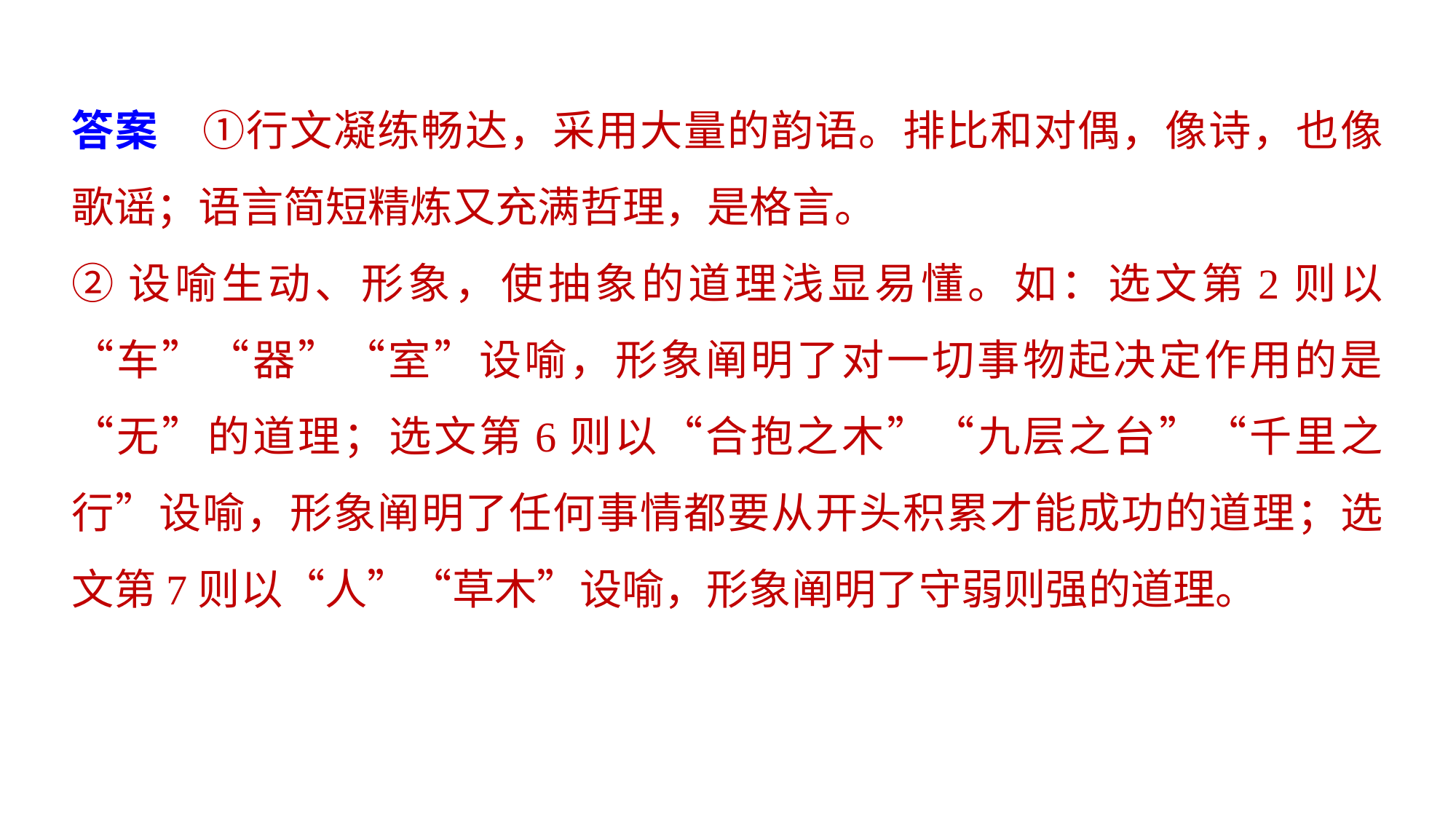

答案　①行文凝练畅达，采用大量的韵语。排比和对偶，像诗，也像歌谣；语言简短精炼又充满哲理，是格言。
②设喻生动、形象，使抽象的道理浅显易懂。如：选文第2则以“车”“器”“室”设喻，形象阐明了对一切事物起决定作用的是“无”的道理；选文第6则以“合抱之木”“九层之台”“千里之行”设喻，形象阐明了任何事情都要从开头积累才能成功的道理；选文第7则以“人”“草木”设喻，形象阐明了守弱则强的道理。